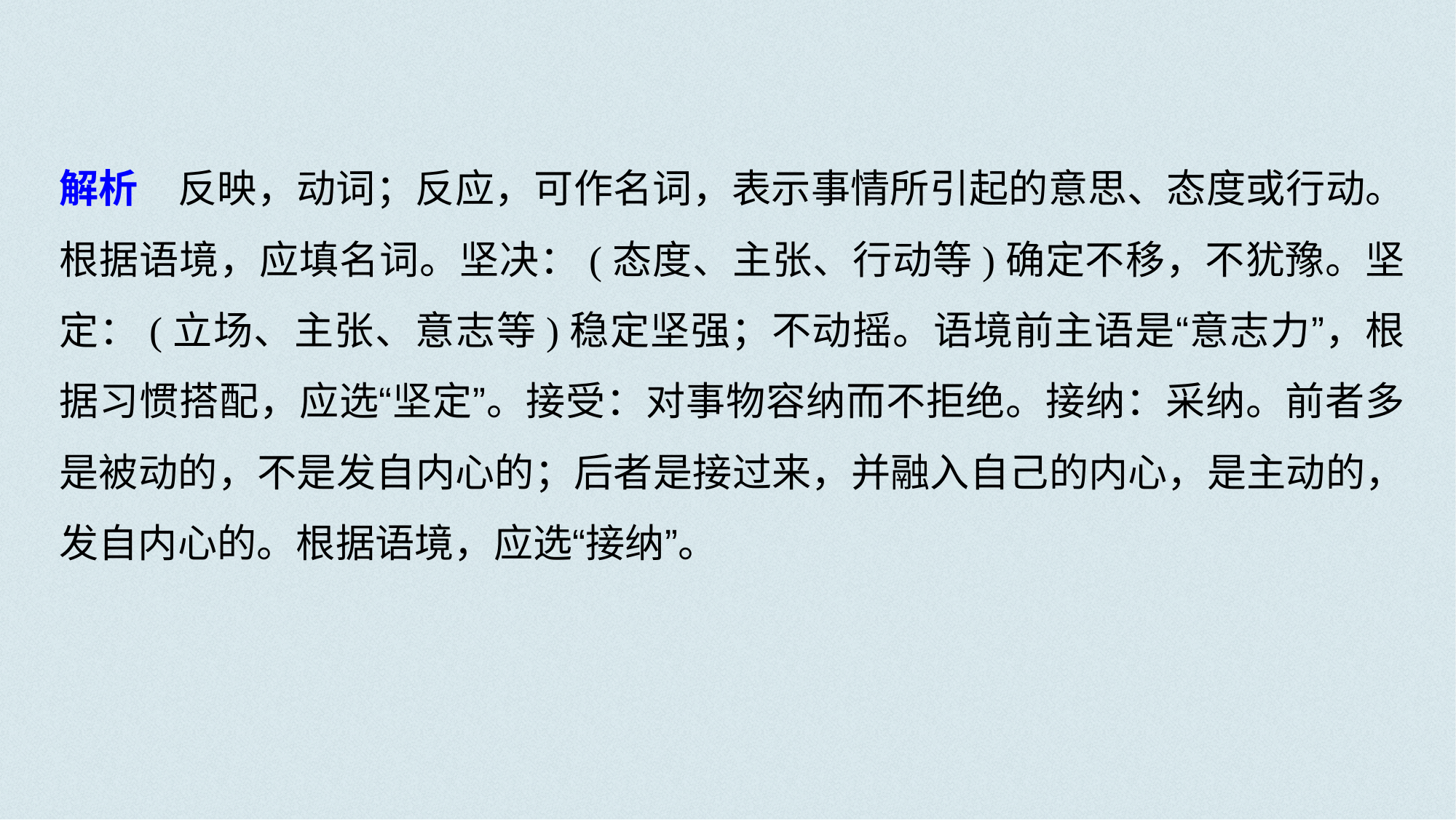

解析　反映，动词；反应，可作名词，表示事情所引起的意思、态度或行动。根据语境，应填名词。坚决：(态度、主张、行动等)确定不移，不犹豫。坚定：(立场、主张、意志等)稳定坚强；不动摇。语境前主语是“意志力”，根据习惯搭配，应选“坚定”。接受：对事物容纳而不拒绝。接纳：采纳。前者多是被动的，不是发自内心的；后者是接过来，并融入自己的内心，是主动的，发自内心的。根据语境，应选“接纳”。